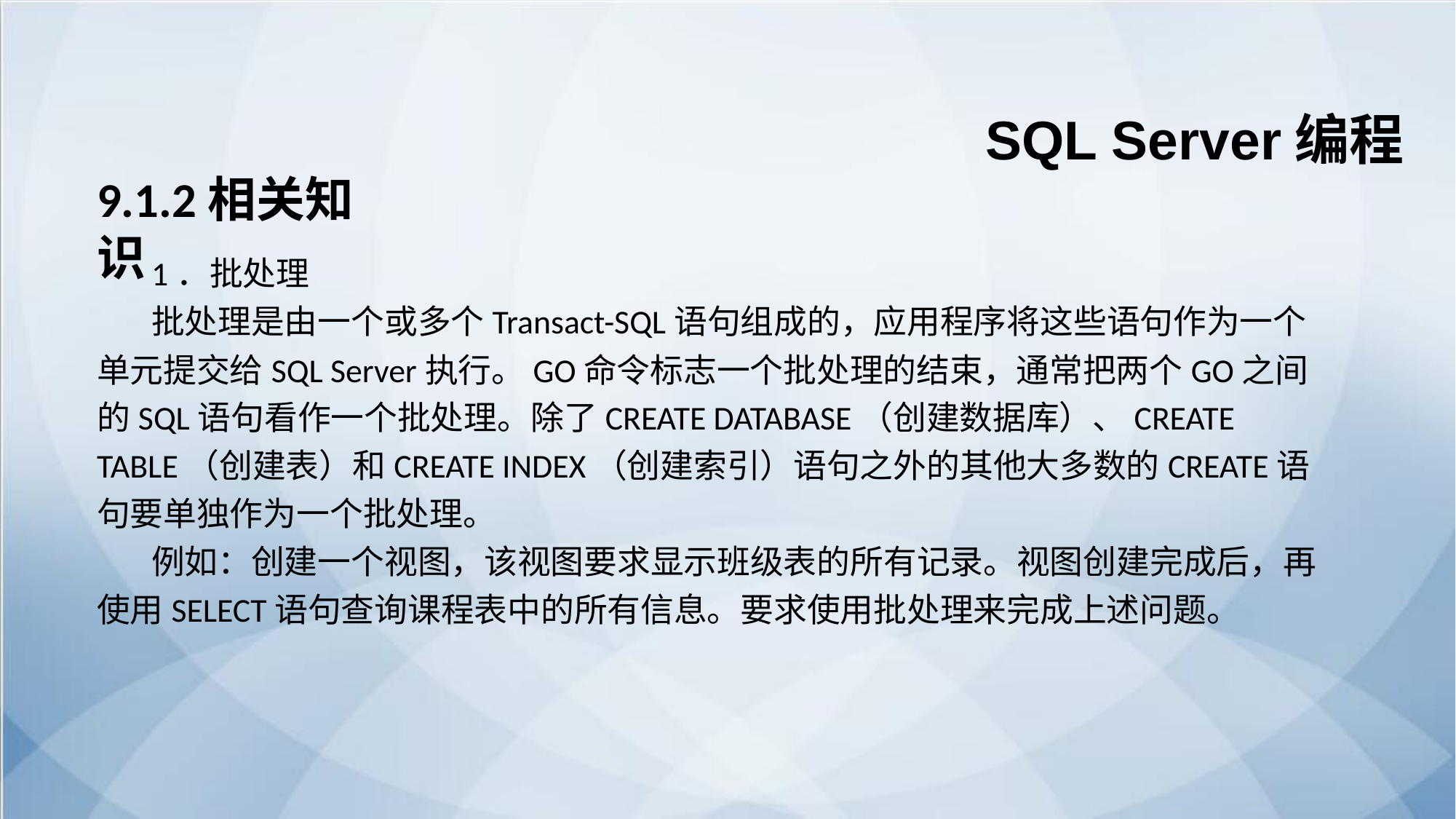

SQL Server编程
9.1.2相关知识
1．批处理
批处理是由一个或多个Transact-SQL语句组成的，应用程序将这些语句作为一个单元提交给SQL Server执行。GO命令标志一个批处理的结束，通常把两个GO之间的SQL语句看作一个批处理。除了CREATE DATABASE（创建数据库）、CREATE TABLE（创建表）和CREATE INDEX（创建索引）语句之外的其他大多数的CREATE语句要单独作为一个批处理。
例如：创建一个视图，该视图要求显示班级表的所有记录。视图创建完成后，再使用SELECT语句查询课程表中的所有信息。要求使用批处理来完成上述问题。